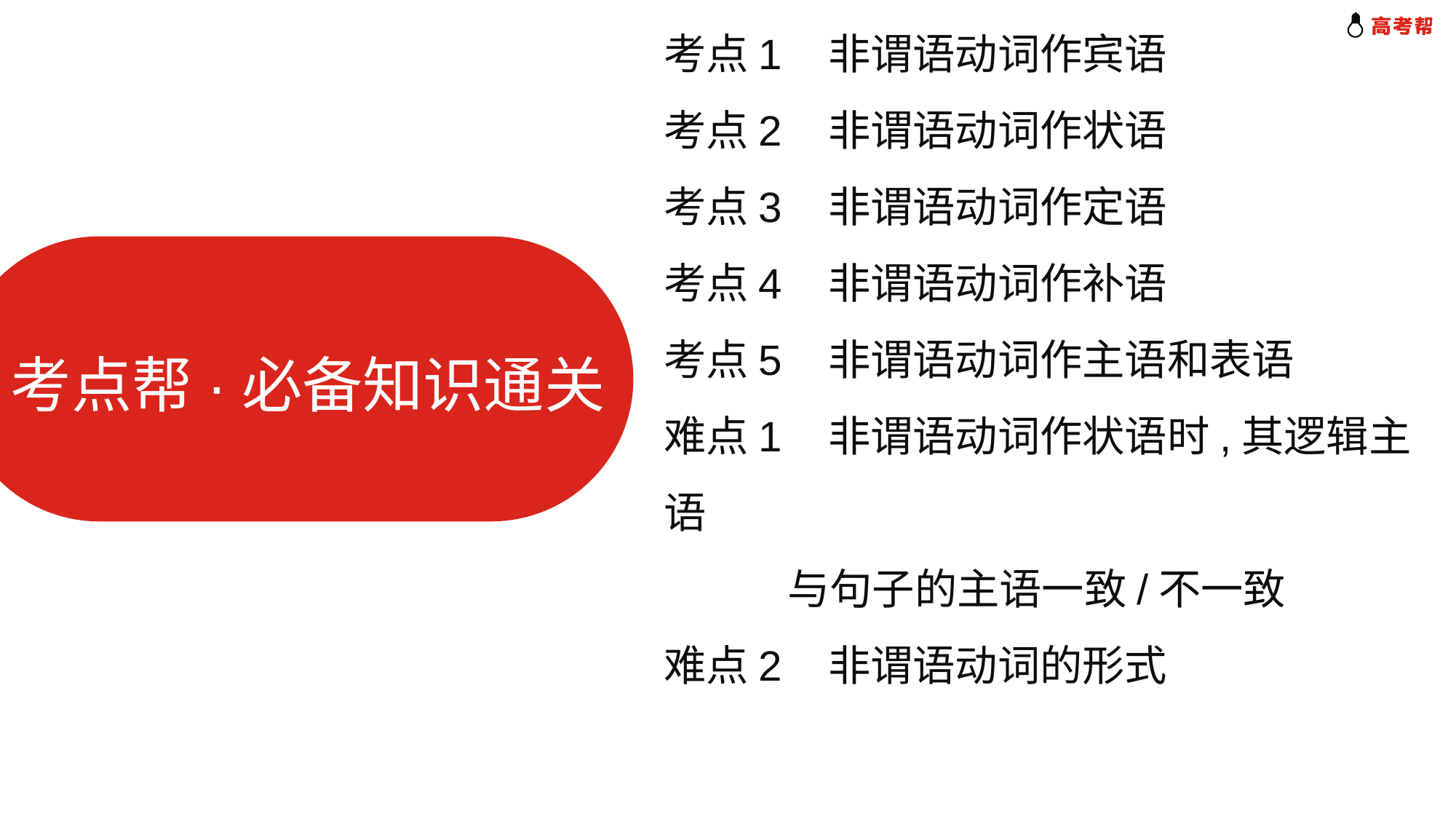

考点1   非谓语动词作宾语
考点2   非谓语动词作状语
考点3   非谓语动词作定语
考点4   非谓语动词作补语
考点5   非谓语动词作主语和表语
难点1   非谓语动词作状语时,其逻辑主语
            与句子的主语一致/不一致
难点2   非谓语动词的形式

考点帮·必备知识通关